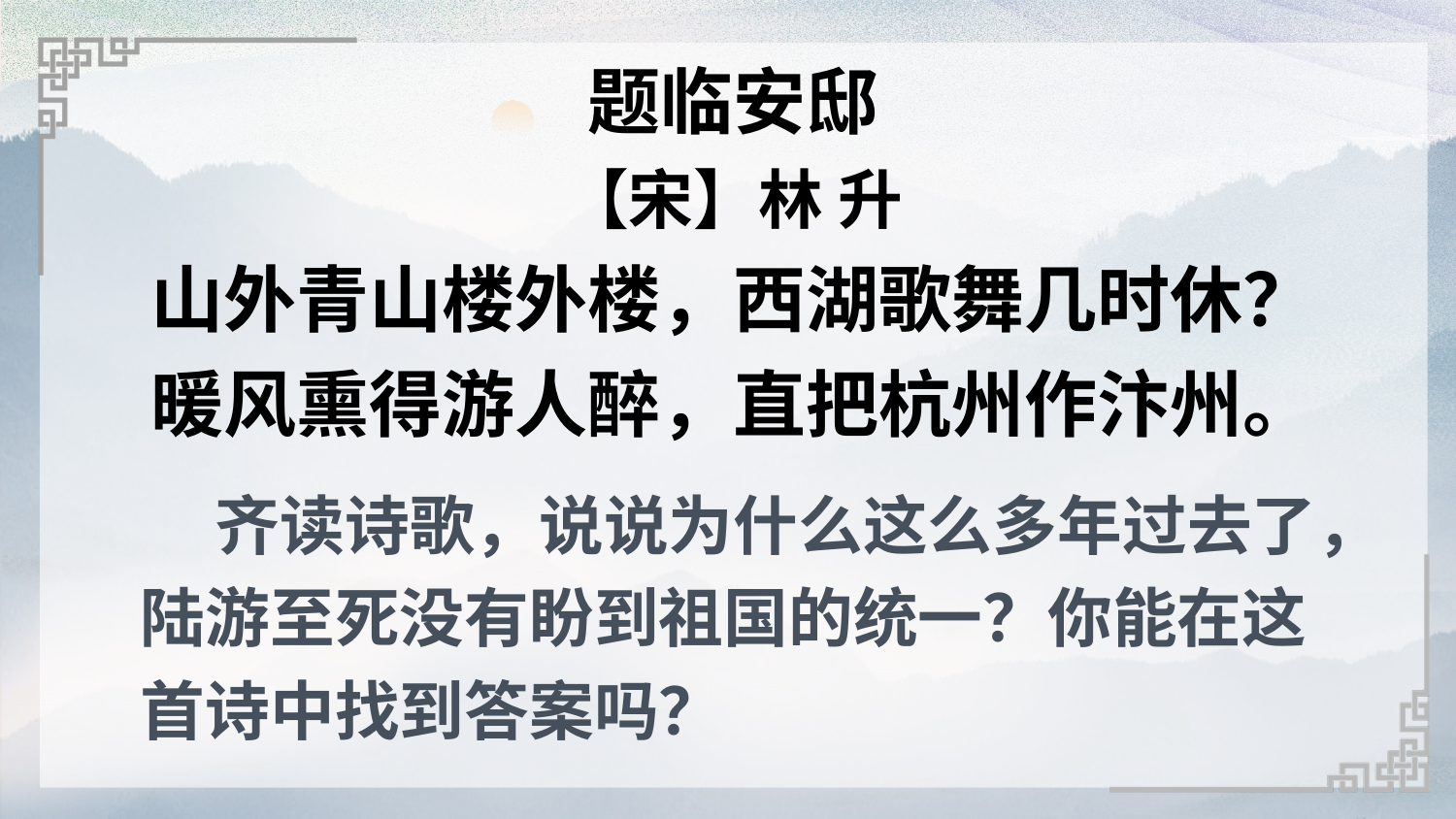

题临安邸
【宋】林 升
山外青山楼外楼，西湖歌舞几时休？
暖风熏得游人醉，直把杭州作汴州。
    齐读诗歌，说说为什么这么多年过去了，陆游至死没有盼到祖国的统一？你能在这首诗中找到答案吗？